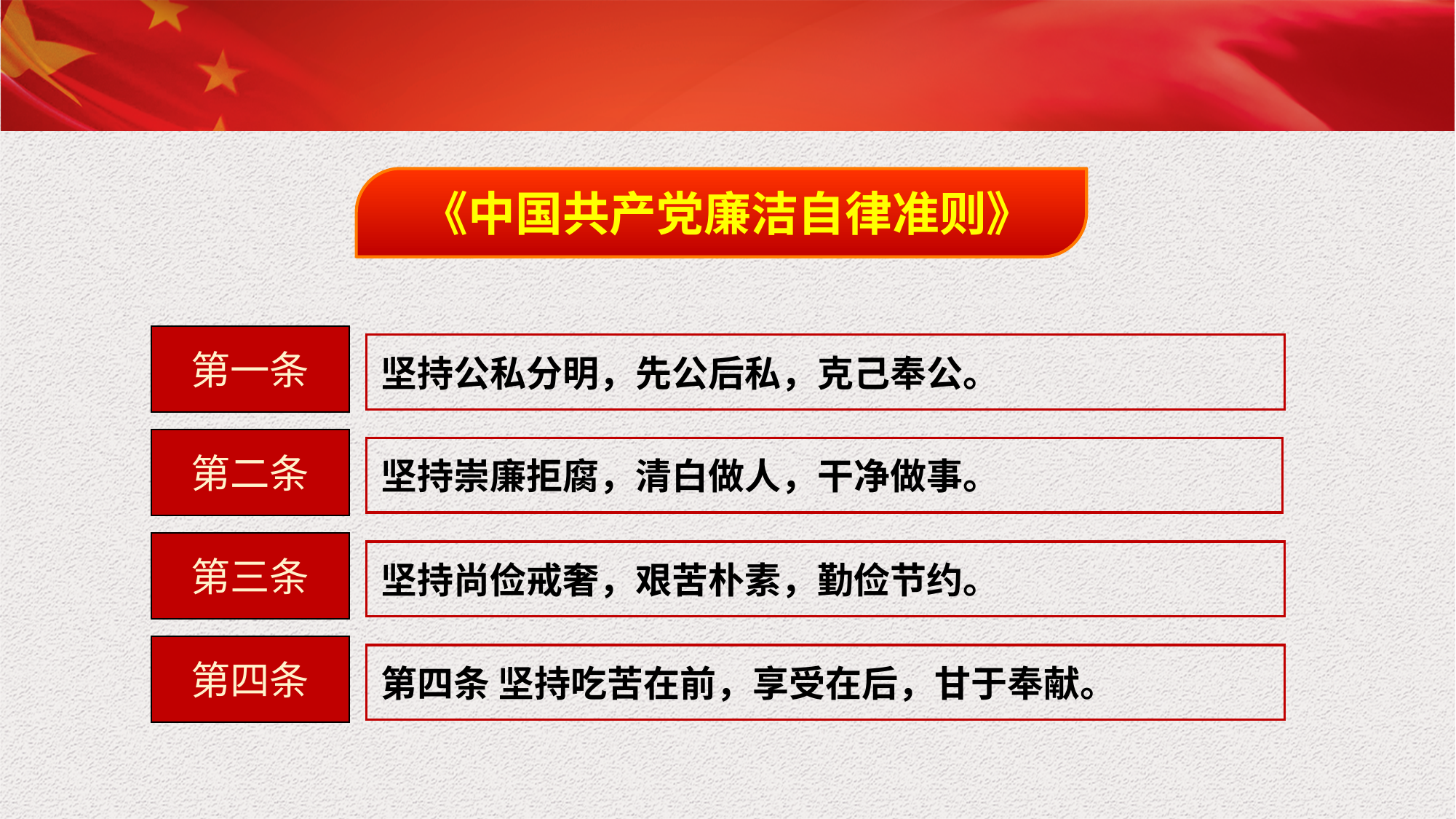

《中国共产党廉洁自律准则》

第一条
坚持公私分明，先公后私，克己奉公。

第二条
坚持崇廉拒腐，清白做人，干净做事。

第三条
坚持尚俭戒奢，艰苦朴素，勤俭节约。

第四条
第四条 坚持吃苦在前，享受在后，甘于奉献。